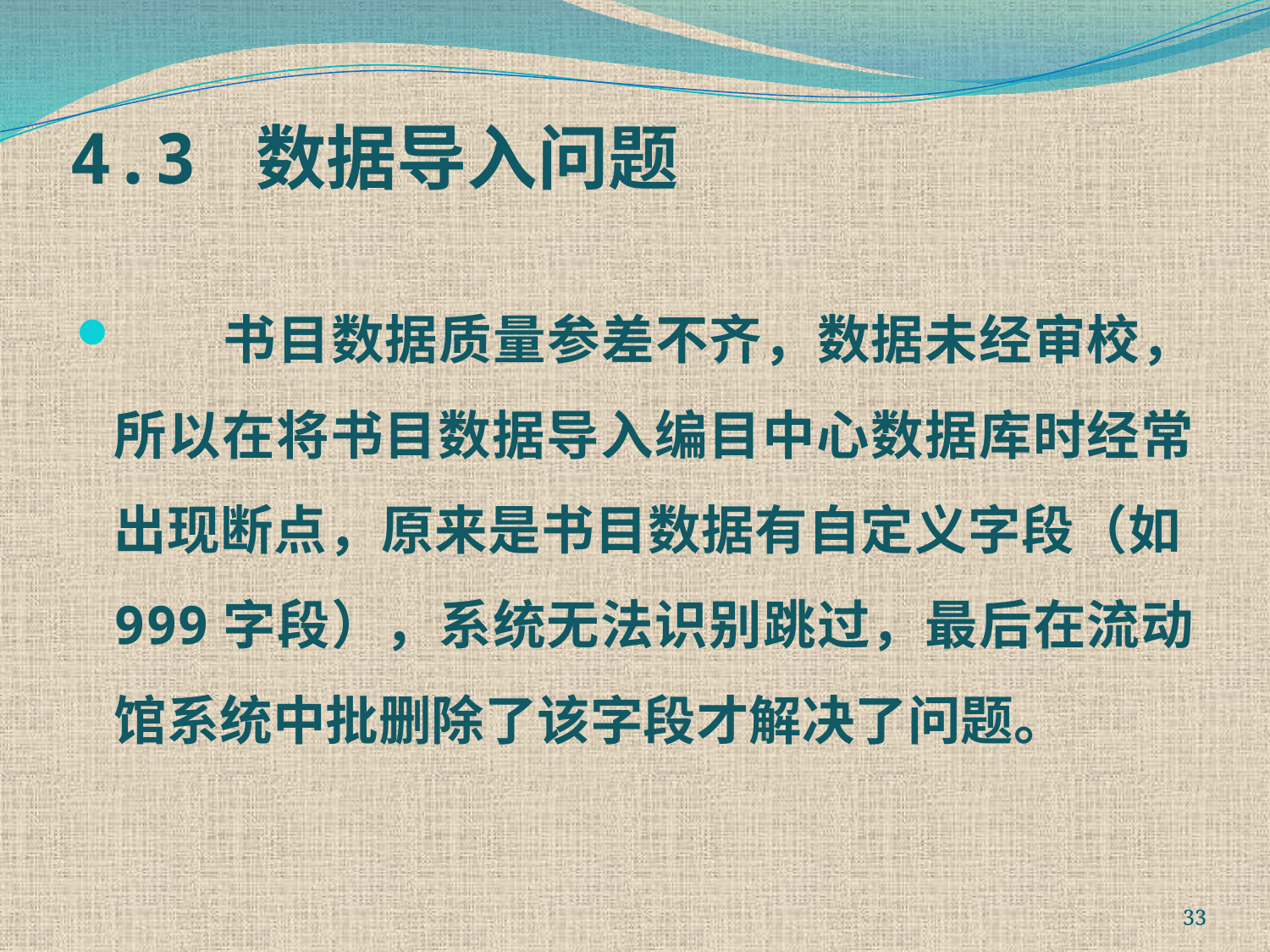

# 4.3 数据导入问题
        书目数据质量参差不齐，数据未经审校，所以在将书目数据导入编目中心数据库时经常出现断点，原来是书目数据有自定义字段（如999字段），系统无法识别跳过，最后在流动馆系统中批删除了该字段才解决了问题。

33